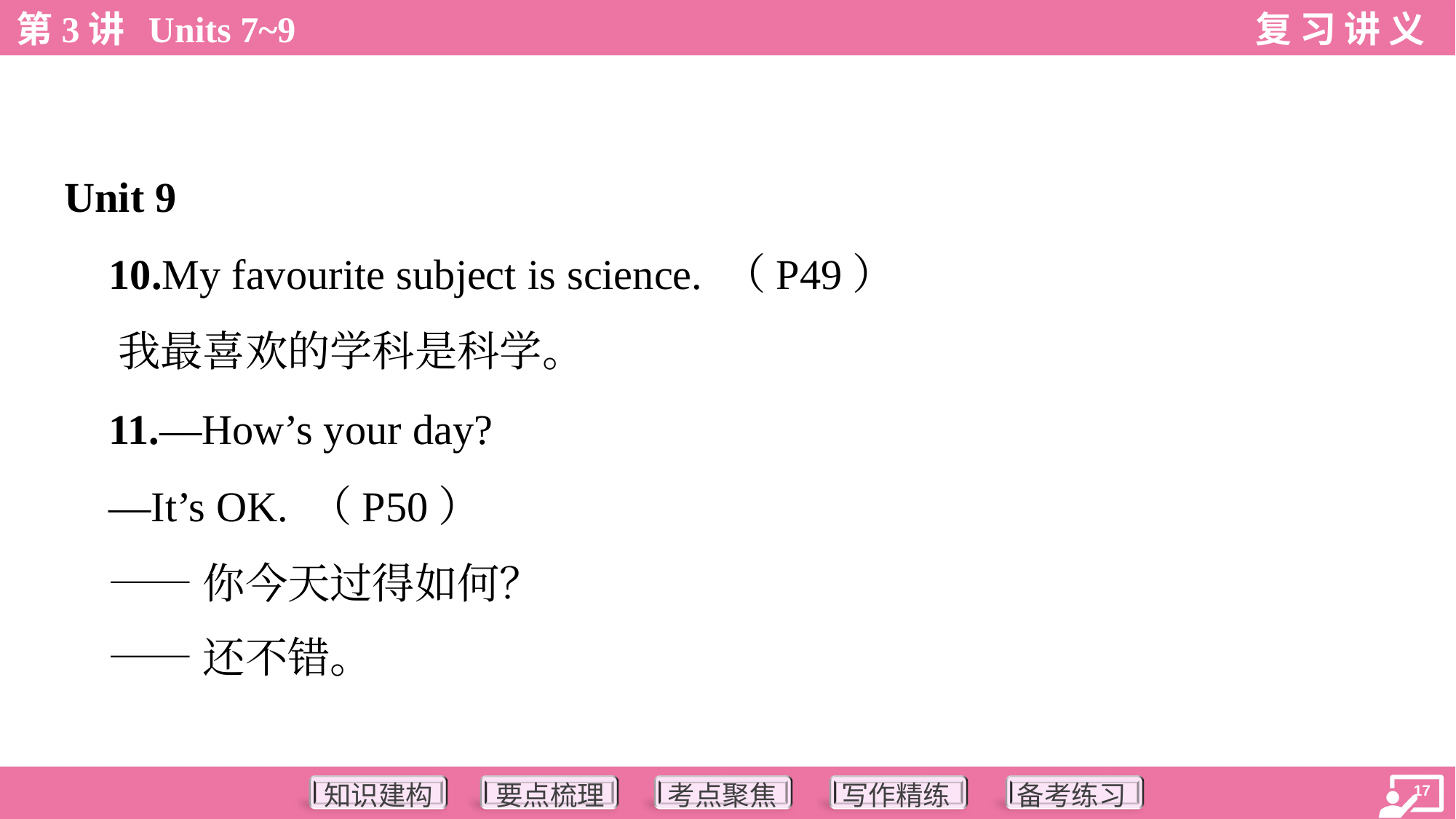

Unit 9
    10.My favourite subject is science. （P49）
    我最喜欢的学科是科学。
    11.—How’s your day?
    —It’s OK. （P50）
    ——你今天过得如何？
    ——还不错。